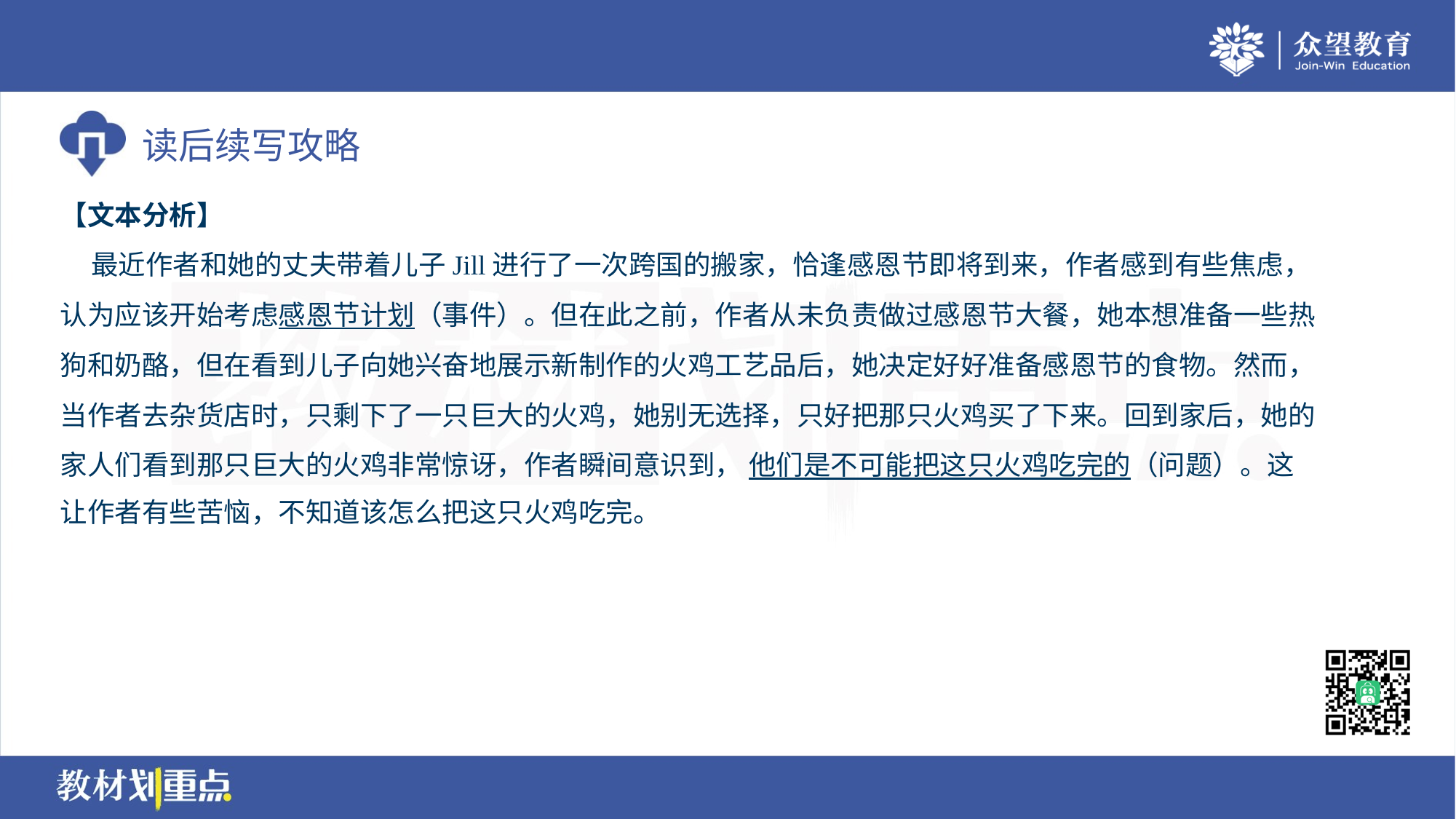

【文本分析】
    最近作者和她的丈夫带着儿子Jill进行了一次跨国的搬家，恰逢感恩节即将到来，作者感到有些焦虑，
认为应该开始考虑感恩节计划（事件）。但在此之前，作者从未负责做过感恩节大餐，她本想准备一些热
狗和奶酪，但在看到儿子向她兴奋地展示新制作的火鸡工艺品后，她决定好好准备感恩节的食物。然而，
当作者去杂货店时，只剩下了一只巨大的火鸡，她别无选择，只好把那只火鸡买了下来。回到家后，她的
家人们看到那只巨大的火鸡非常惊讶，作者瞬间意识到， 他们是不可能把这只火鸡吃完的（问题）。这
让作者有些苦恼，不知道该怎么把这只火鸡吃完。